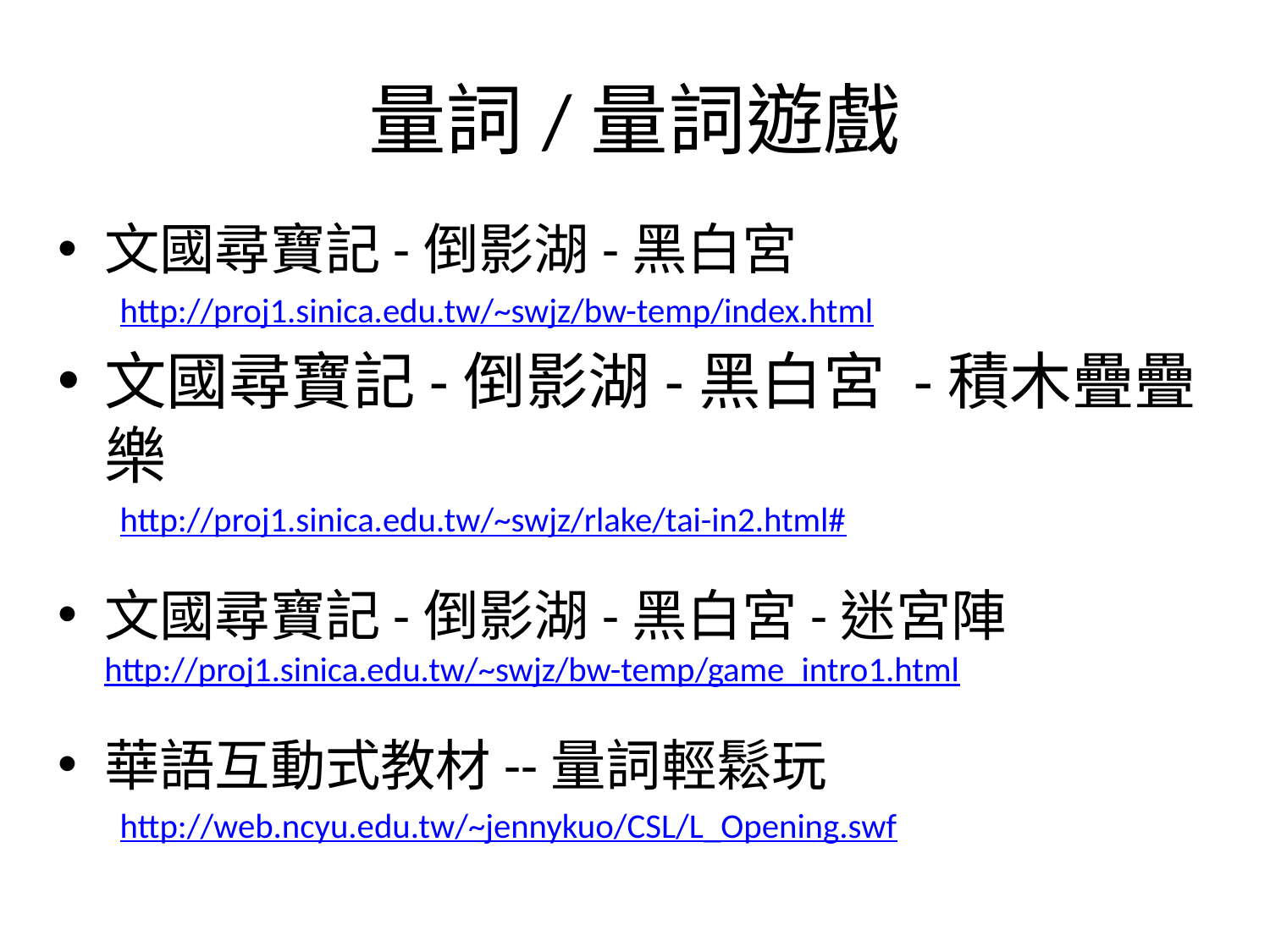

# 量詞/量詞遊戲
文國尋寶記-倒影湖-黑白宮
http://proj1.sinica.edu.tw/~swjz/bw-temp/index.html
文國尋寶記-倒影湖-黑白宮 -積木疊疊樂
http://proj1.sinica.edu.tw/~swjz/rlake/tai-in2.html#
文國尋寶記-倒影湖-黑白宮-迷宮陣  http://proj1.sinica.edu.tw/~swjz/bw-temp/game_intro1.html
華語互動式教材--量詞輕鬆玩
http://web.ncyu.edu.tw/~jennykuo/CSL/L_Opening.swf